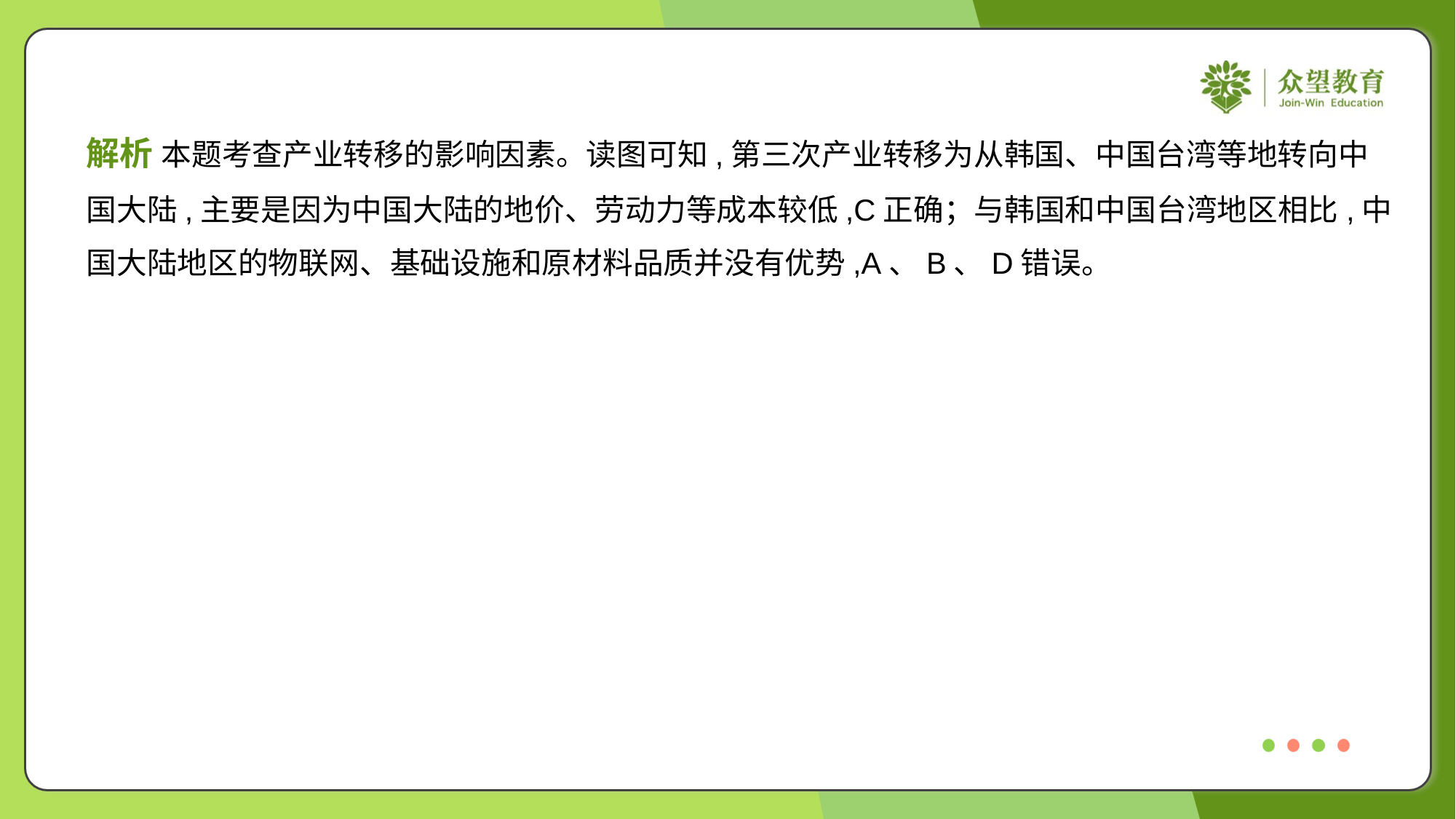

解析 本题考查产业转移的影响因素。读图可知,第三次产业转移为从韩国、中国台湾等地转向中
国大陆,主要是因为中国大陆的地价、劳动力等成本较低,C正确；与韩国和中国台湾地区相比,中
国大陆地区的物联网、基础设施和原材料品质并没有优势,A、B、D错误。